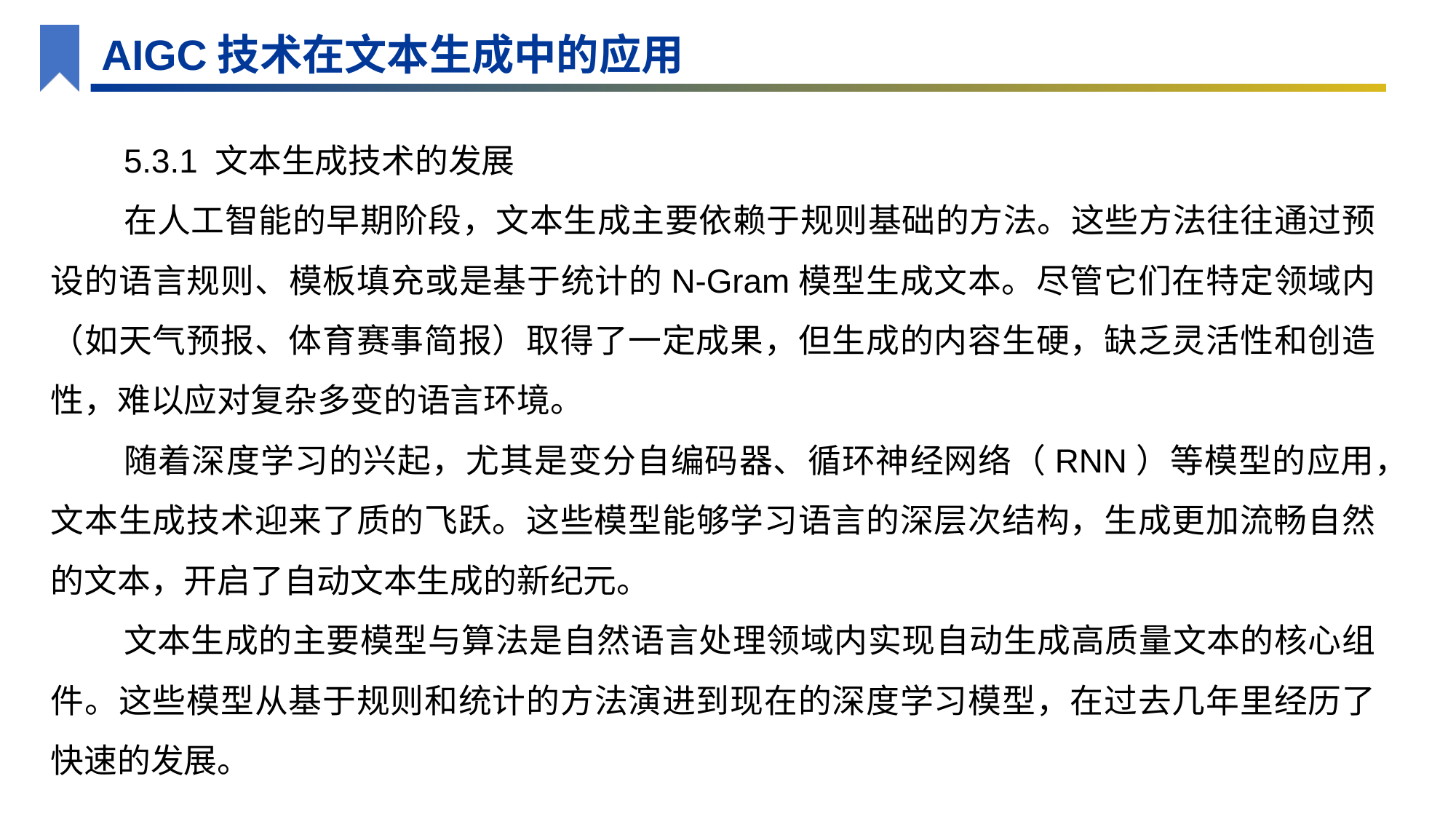

AIGC技术在文本生成中的应用
5.3.1 文本生成技术的发展
在人工智能的早期阶段，文本生成主要依赖于规则基础的方法。这些方法往往通过预设的语言规则、模板填充或是基于统计的N-Gram模型生成文本。尽管它们在特定领域内（如天气预报、体育赛事简报）取得了一定成果，但生成的内容生硬，缺乏灵活性和创造性，难以应对复杂多变的语言环境。
随着深度学习的兴起，尤其是变分自编码器、循环神经网络（RNN）等模型的应用，文本生成技术迎来了质的飞跃。这些模型能够学习语言的深层次结构，生成更加流畅自然的文本，开启了自动文本生成的新纪元。
文本生成的主要模型与算法是自然语言处理领域内实现自动生成高质量文本的核心组件。这些模型从基于规则和统计的方法演进到现在的深度学习模型，在过去几年里经历了快速的发展。